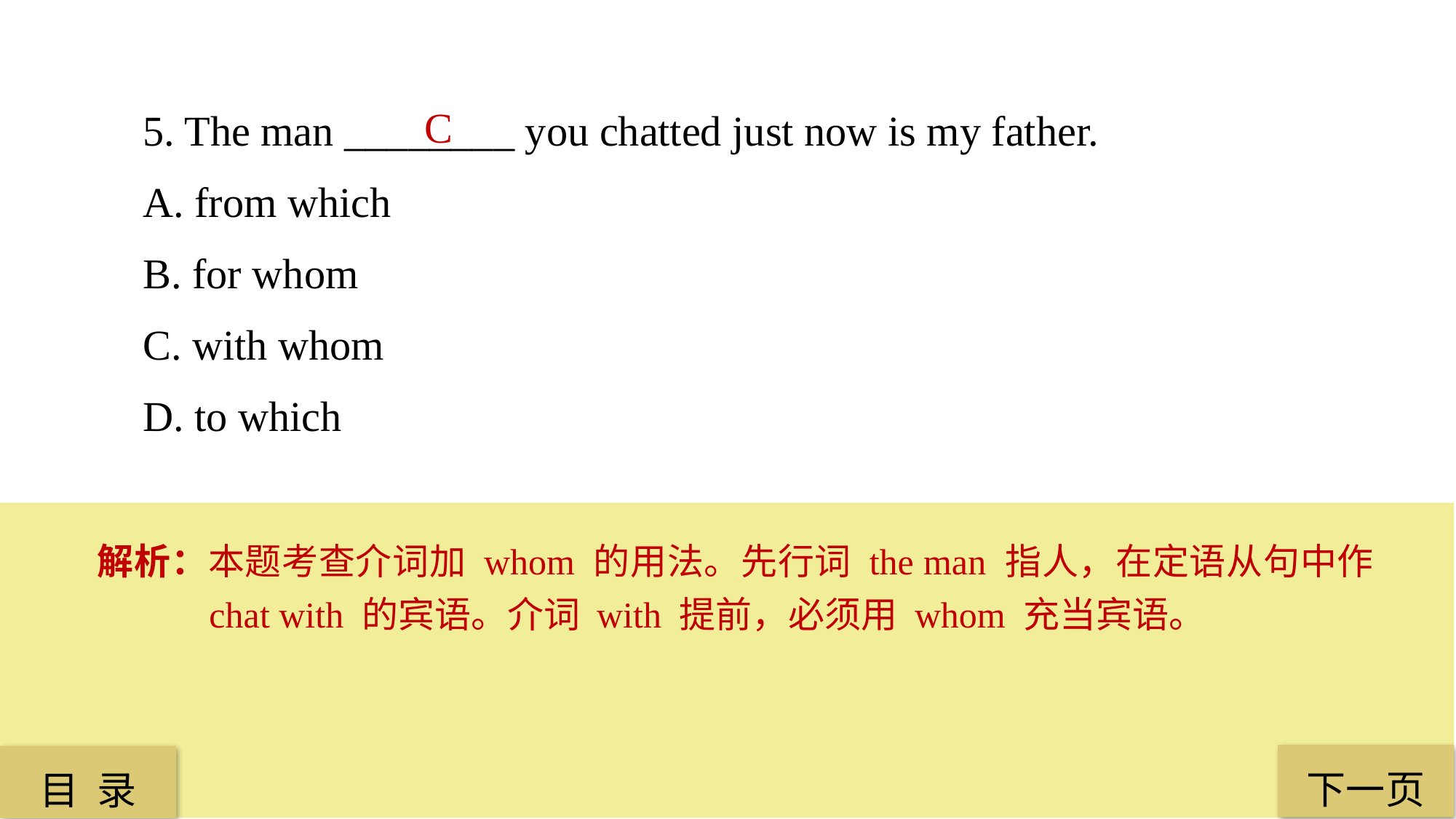

5. The man ________ you chatted just now is my father.
A. from which
B. for whom
C. with whom
D. to which
C
解析：本题考查介词加 whom 的用法。先行词 the man 指人，在定语从句中作 chat with 的宾语。介词 with 提前，必须用 whom 充当宾语。